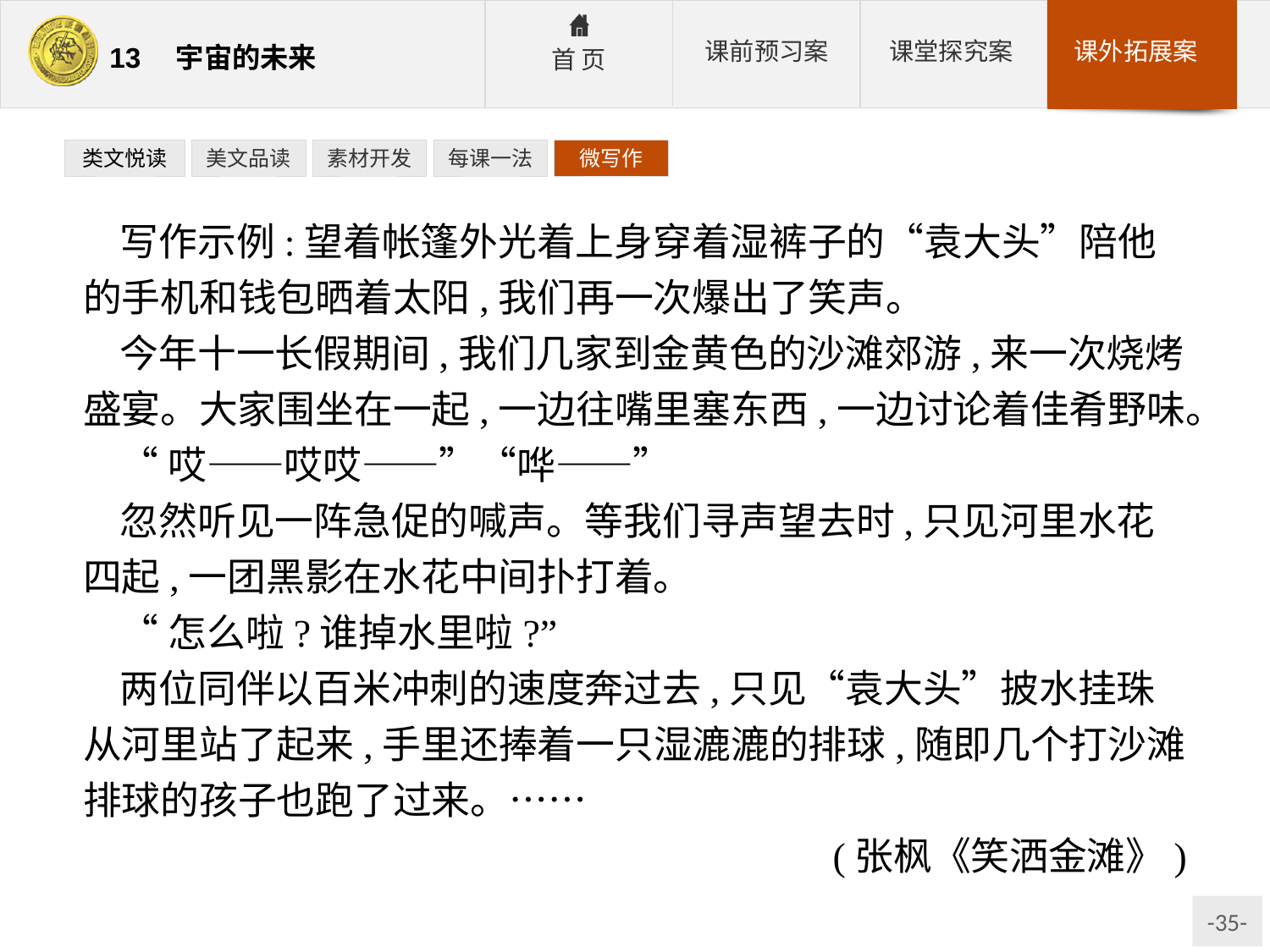

类文悦读
美文品读
素材开发
每课一法
微写作
写作示例:望着帐篷外光着上身穿着湿裤子的“袁大头”陪他的手机和钱包晒着太阳,我们再一次爆出了笑声。
今年十一长假期间,我们几家到金黄色的沙滩郊游,来一次烧烤盛宴。大家围坐在一起,一边往嘴里塞东西,一边讨论着佳肴野味。
“哎——哎哎——”“哗——”
忽然听见一阵急促的喊声。等我们寻声望去时,只见河里水花四起,一团黑影在水花中间扑打着。
“怎么啦?谁掉水里啦?”
两位同伴以百米冲刺的速度奔过去,只见“袁大头”披水挂珠从河里站了起来,手里还捧着一只湿漉漉的排球,随即几个打沙滩排球的孩子也跑了过来。……
(张枫《笑洒金滩》)